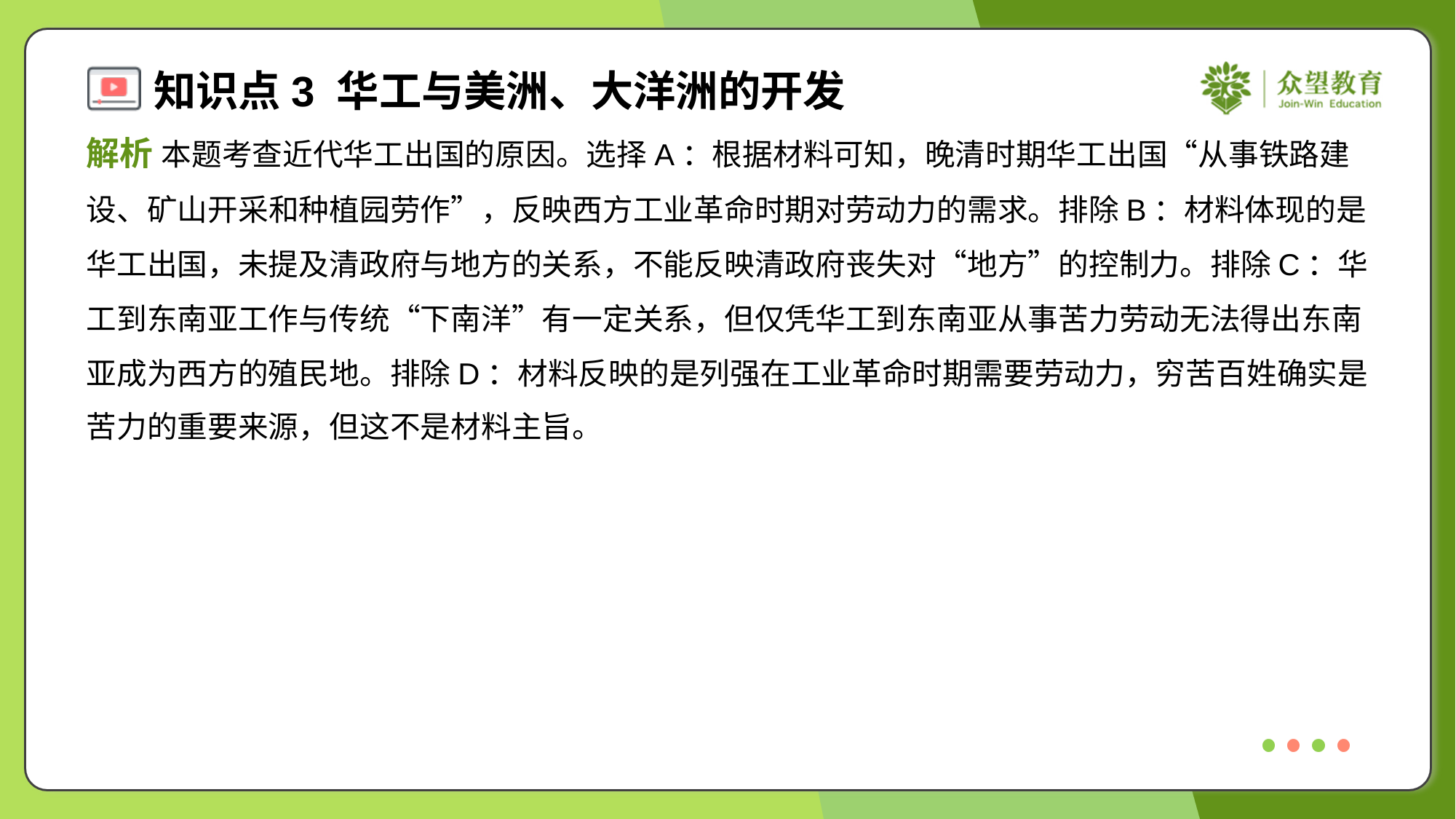

解析 本题考查近代华工出国的原因。选择A：根据材料可知，晚清时期华工出国“从事铁路建
设、矿山开采和种植园劳作”，反映西方工业革命时期对劳动力的需求。排除B：材料体现的是
华工出国，未提及清政府与地方的关系，不能反映清政府丧失对“地方”的控制力。排除C：华
工到东南亚工作与传统“下南洋”有一定关系，但仅凭华工到东南亚从事苦力劳动无法得出东南
亚成为西方的殖民地。排除D：材料反映的是列强在工业革命时期需要劳动力，穷苦百姓确实是
苦力的重要来源，但这不是材料主旨。